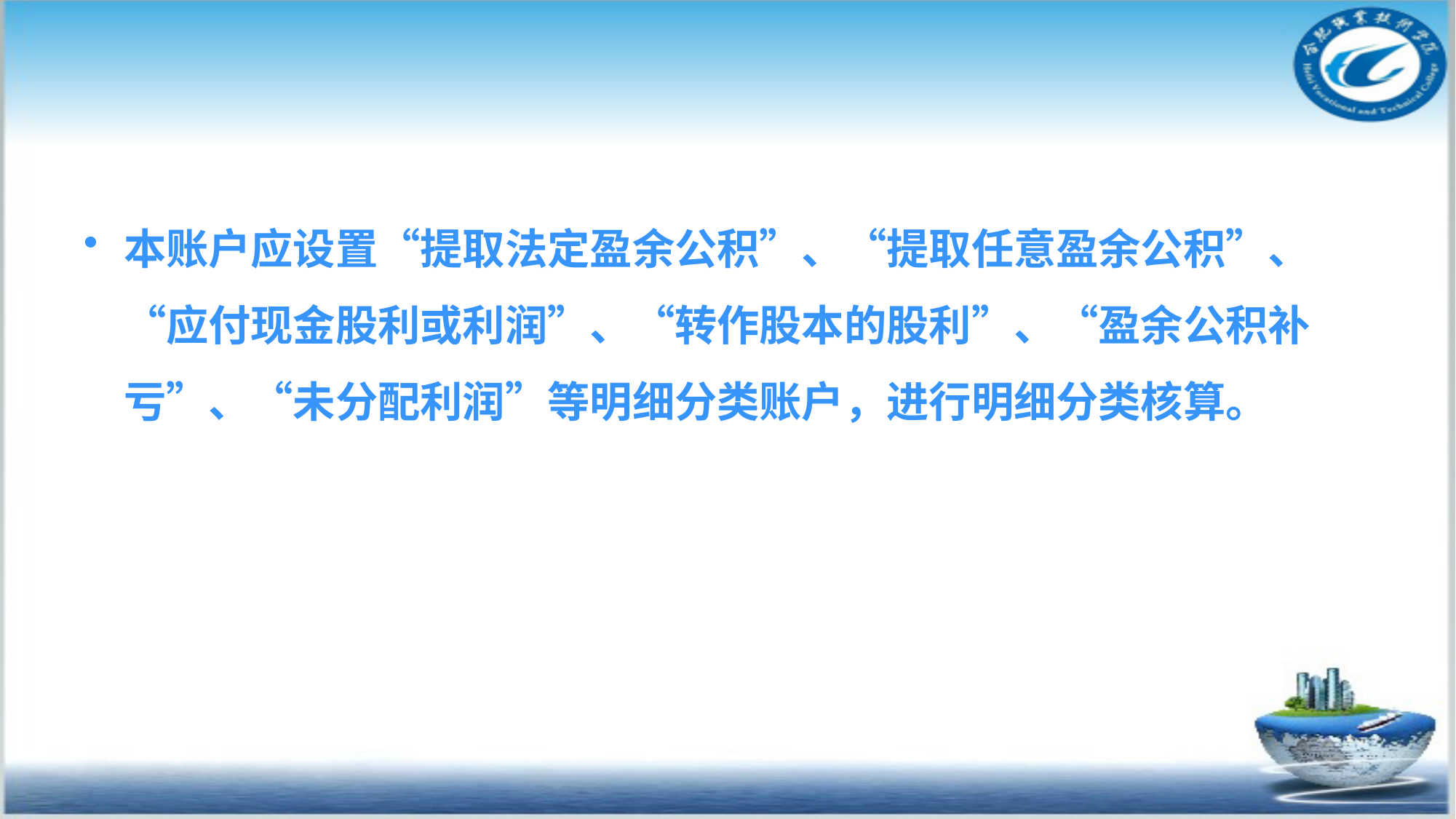

#
本账户应设置“提取法定盈余公积”、“提取任意盈余公积”、“应付现金股利或利润”、“转作股本的股利”、“盈余公积补亏”、“未分配利润”等明细分类账户，进行明细分类核算。